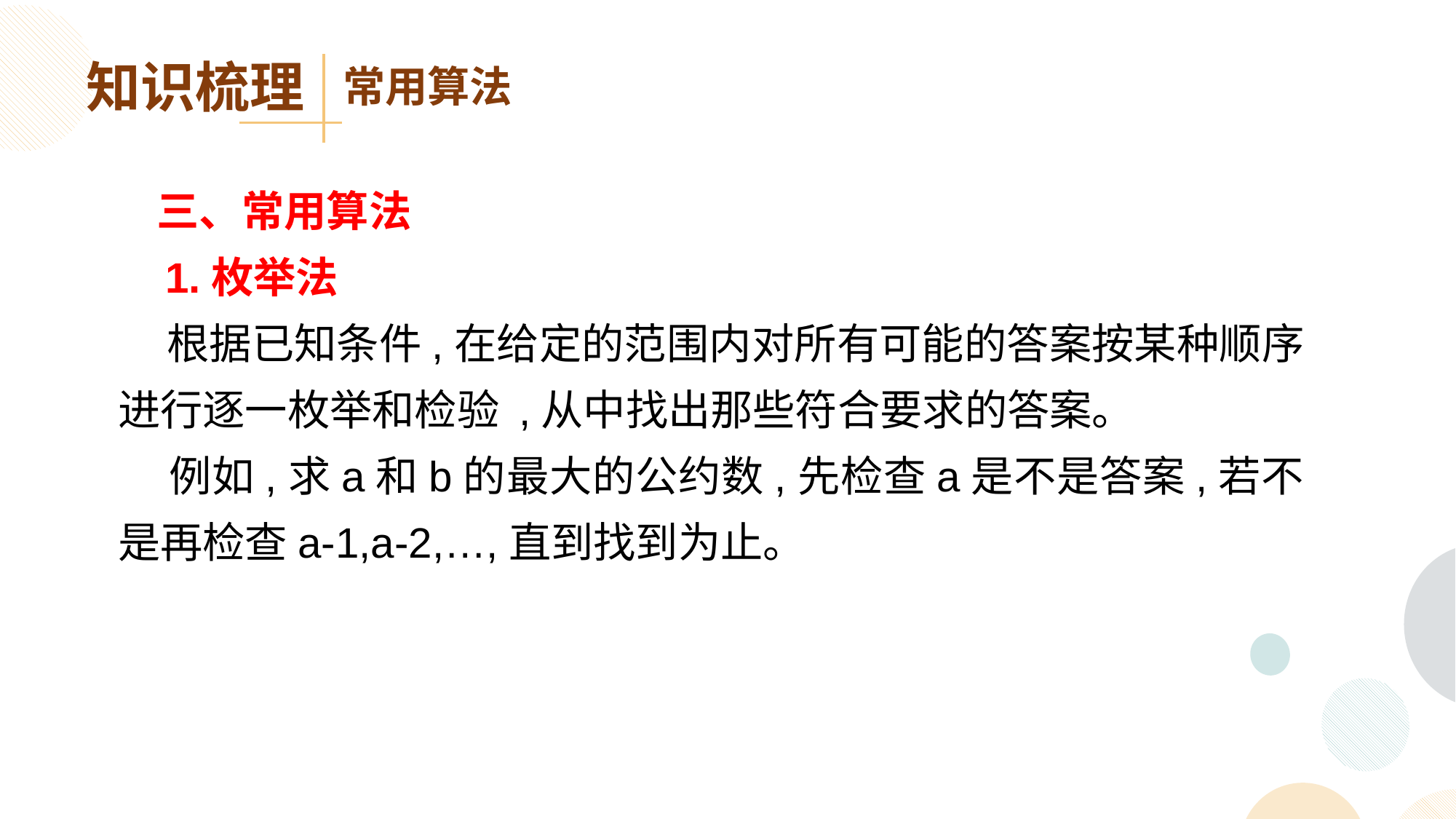

知识梳理
常用算法
   三、常用算法
    1.枚举法
    根据已知条件,在给定的范围内对所有可能的答案按某种顺序进行逐一枚举和检验 ,从中找出那些符合要求的答案。
    例如,求a和b的最大的公约数,先检查a是不是答案,若不是再检查a-1,a-2,…,直到找到为止。